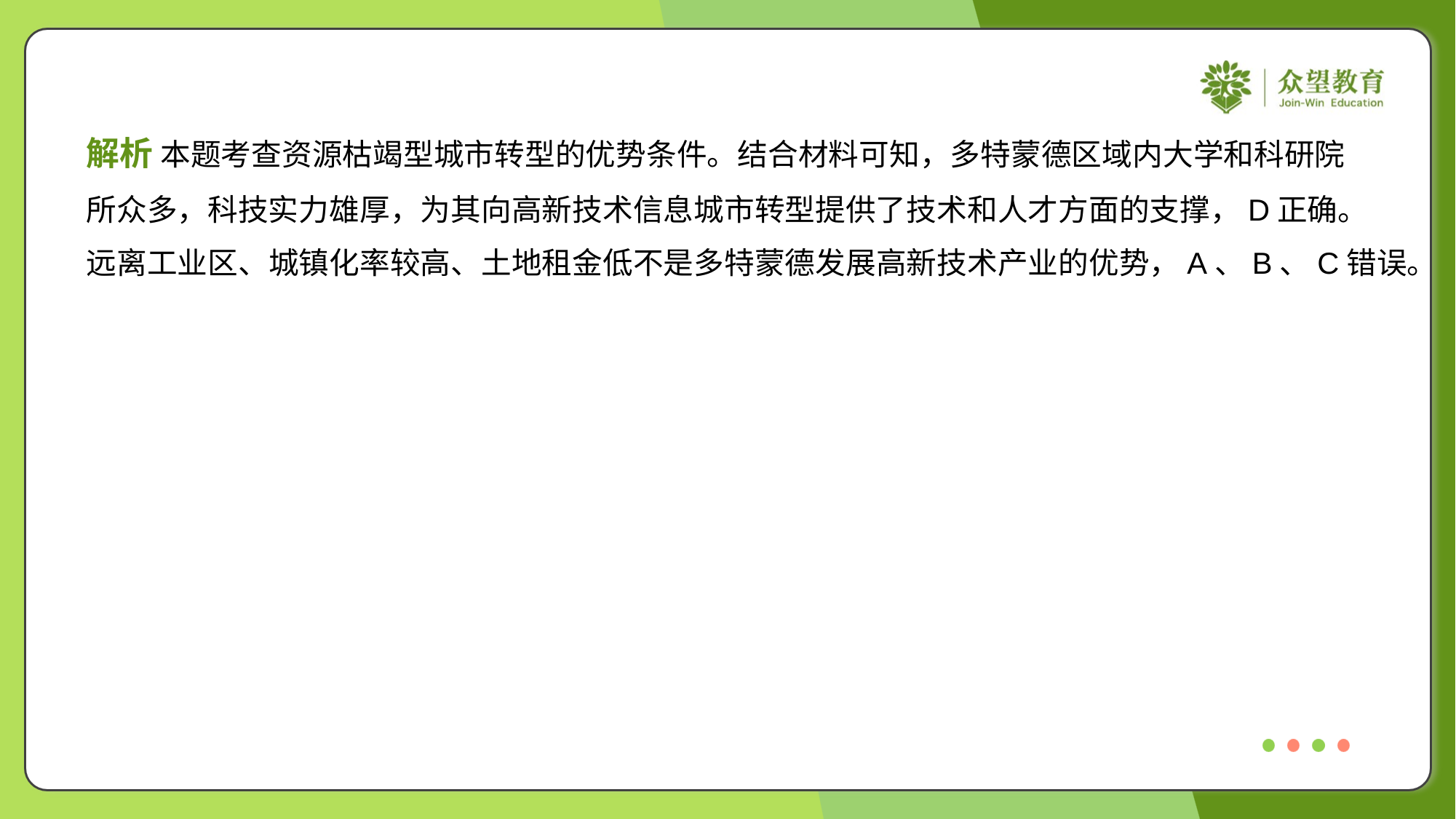

解析 本题考查资源枯竭型城市转型的优势条件。结合材料可知，多特蒙德区域内大学和科研院
所众多，科技实力雄厚，为其向高新技术信息城市转型提供了技术和人才方面的支撑，D正确。
远离工业区、城镇化率较高、土地租金低不是多特蒙德发展高新技术产业的优势，A、B、C错误。